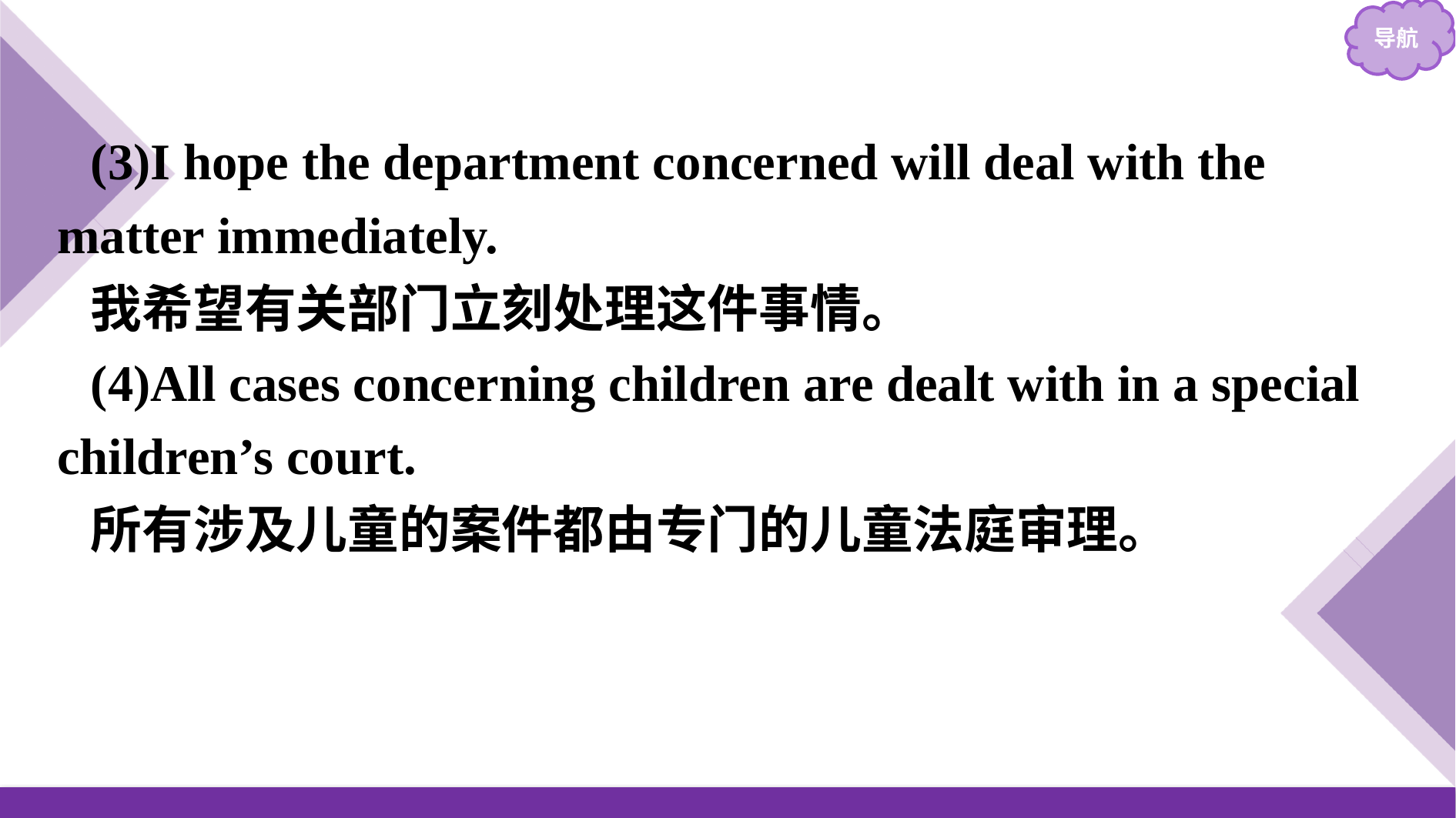

(3)I hope the department concerned will deal with the matter immediately.
我希望有关部门立刻处理这件事情。
(4)All cases concerning children are dealt with in a special children’s court.
所有涉及儿童的案件都由专门的儿童法庭审理。